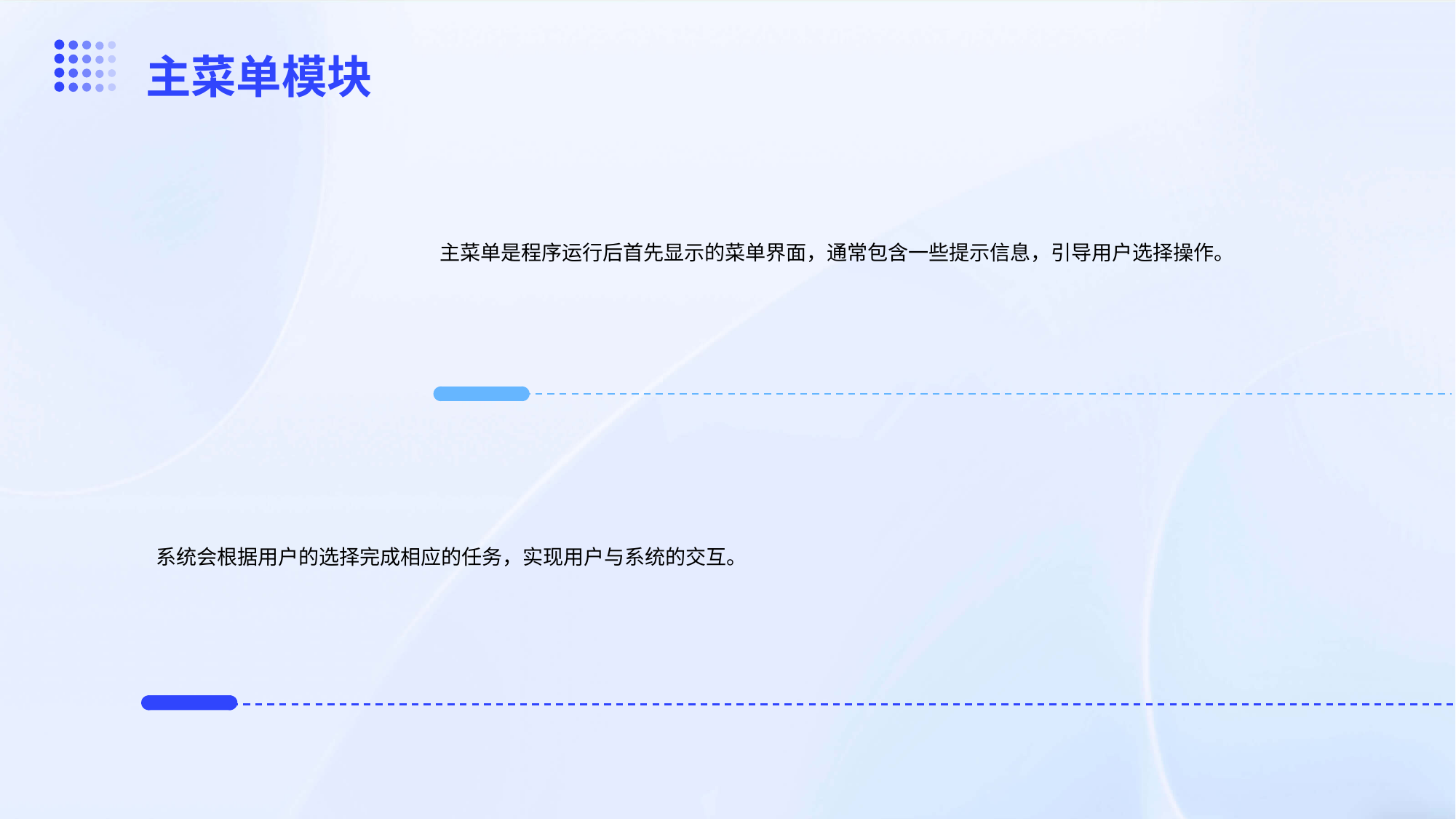

主菜单模块

主菜单是程序运行后首先显示的菜单界面，通常包含一些提示信息，引导用户选择操作。

系统会根据用户的选择完成相应的任务，实现用户与系统的交互。